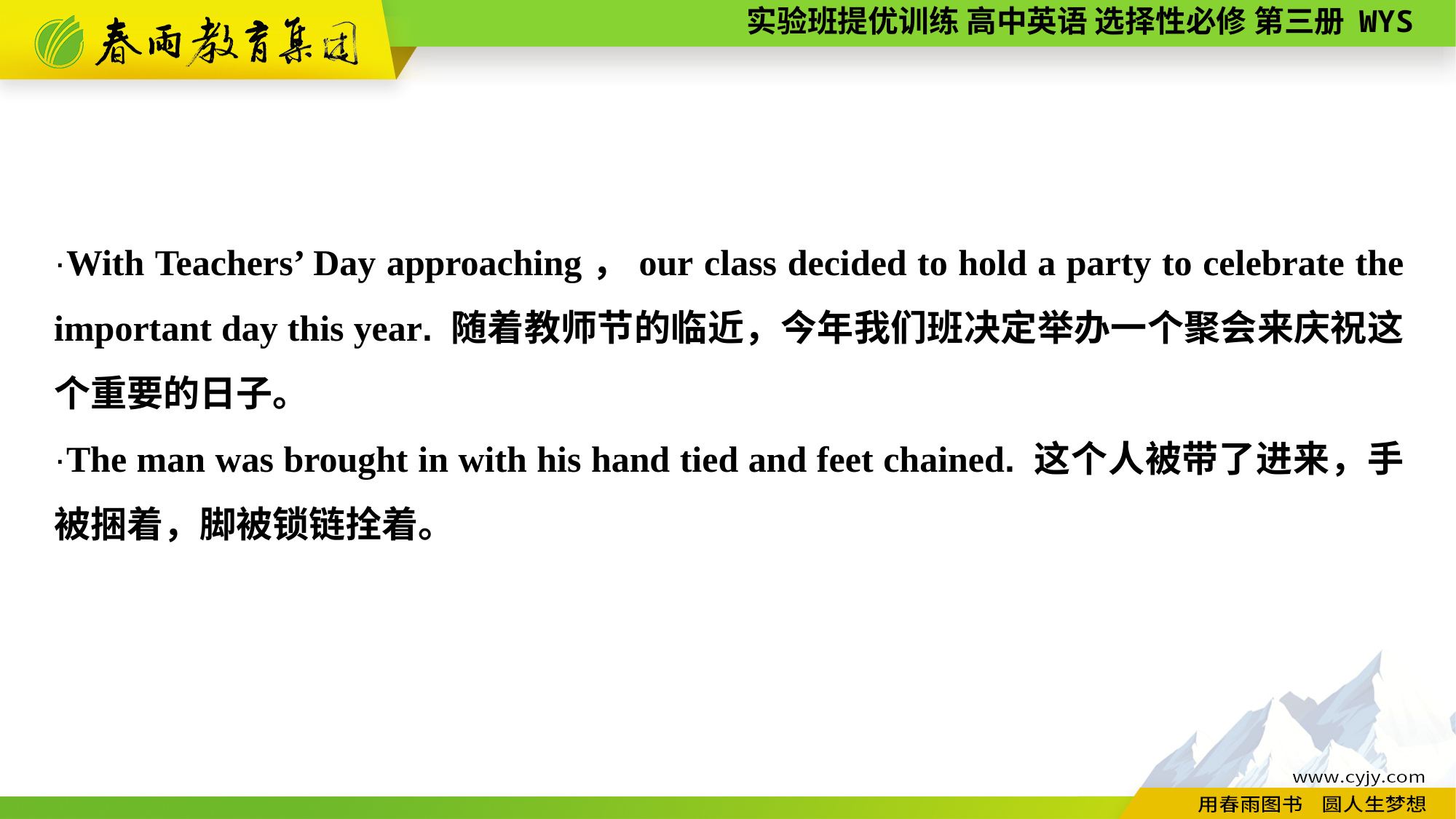

·With Teachers’ Day approaching，our class decided to hold a party to celebrate the important day this year. 随着教师节的临近，今年我们班决定举办一个聚会来庆祝这个重要的日子。
·The man was brought in with his hand tied and feet chained. 这个人被带了进来，手被捆着，脚被锁链拴着。